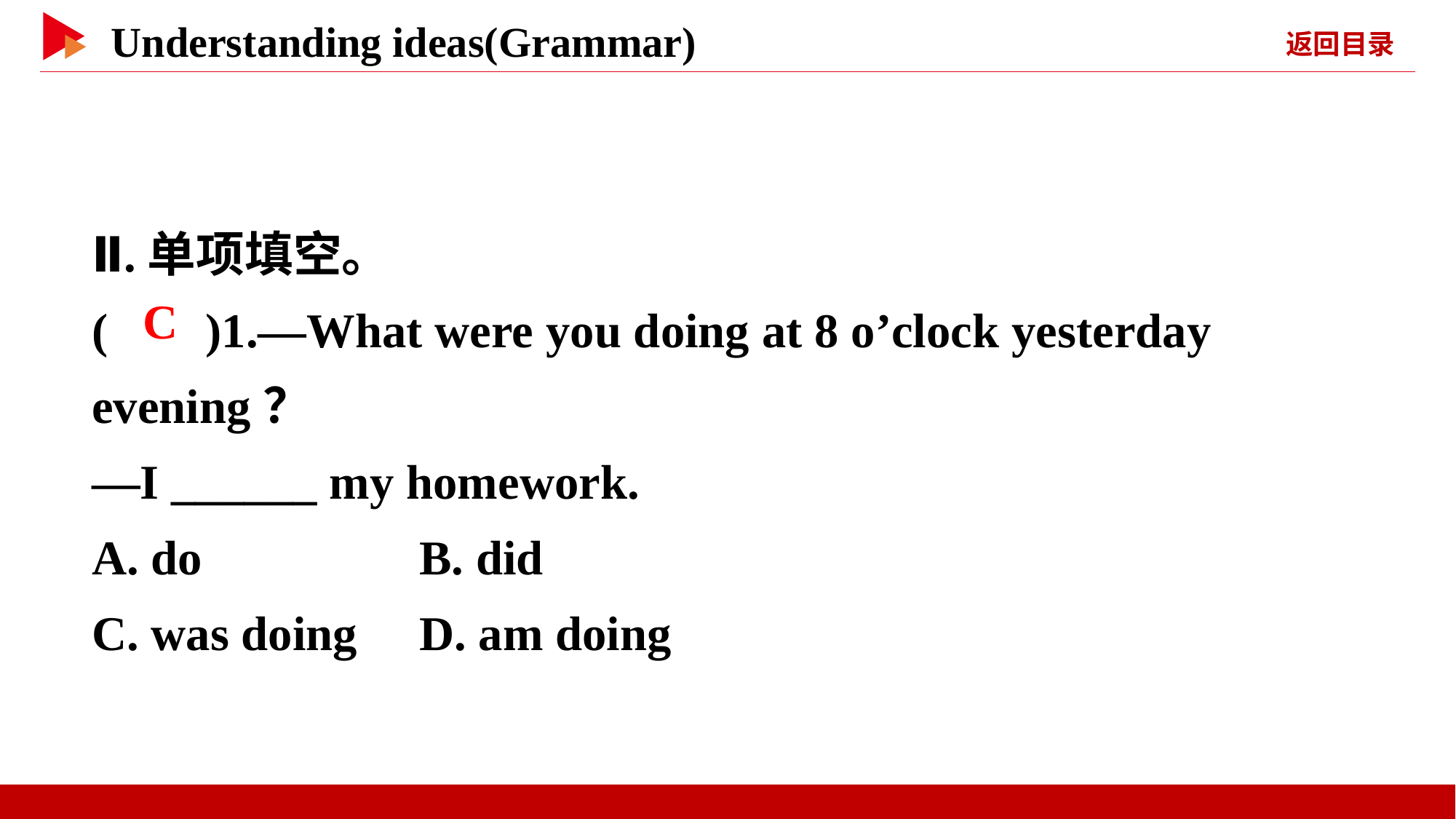

Ⅱ.单项填空。
(        )1.—What were you doing at 8 o’clock yesterday evening？
—I ______ my homework.
A. do	         B. did
C. was doing	D. am doing
   C